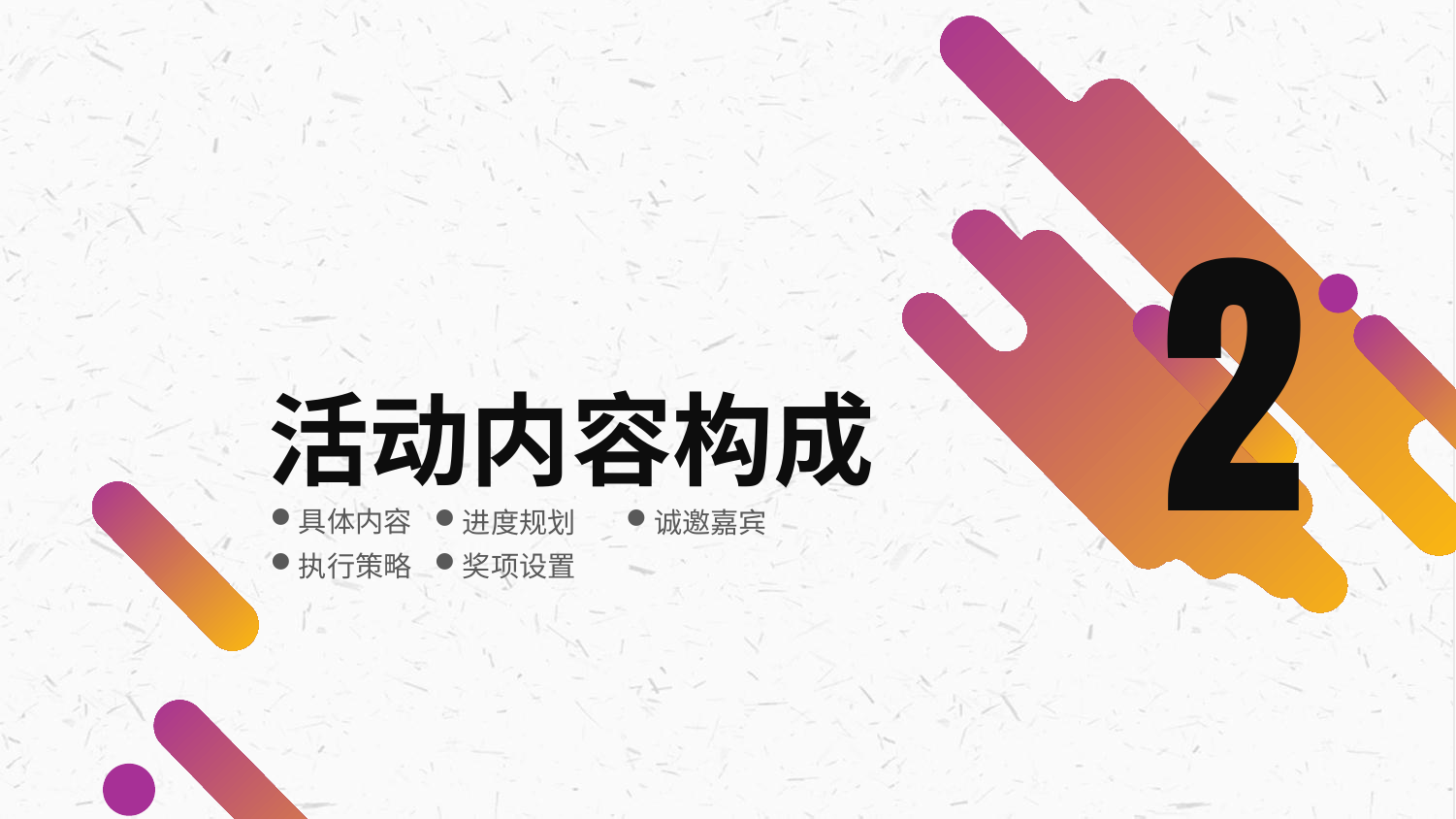

2

活动内容构成

具体内容
进度规划
诚邀嘉宾
执行策略
奖项设置